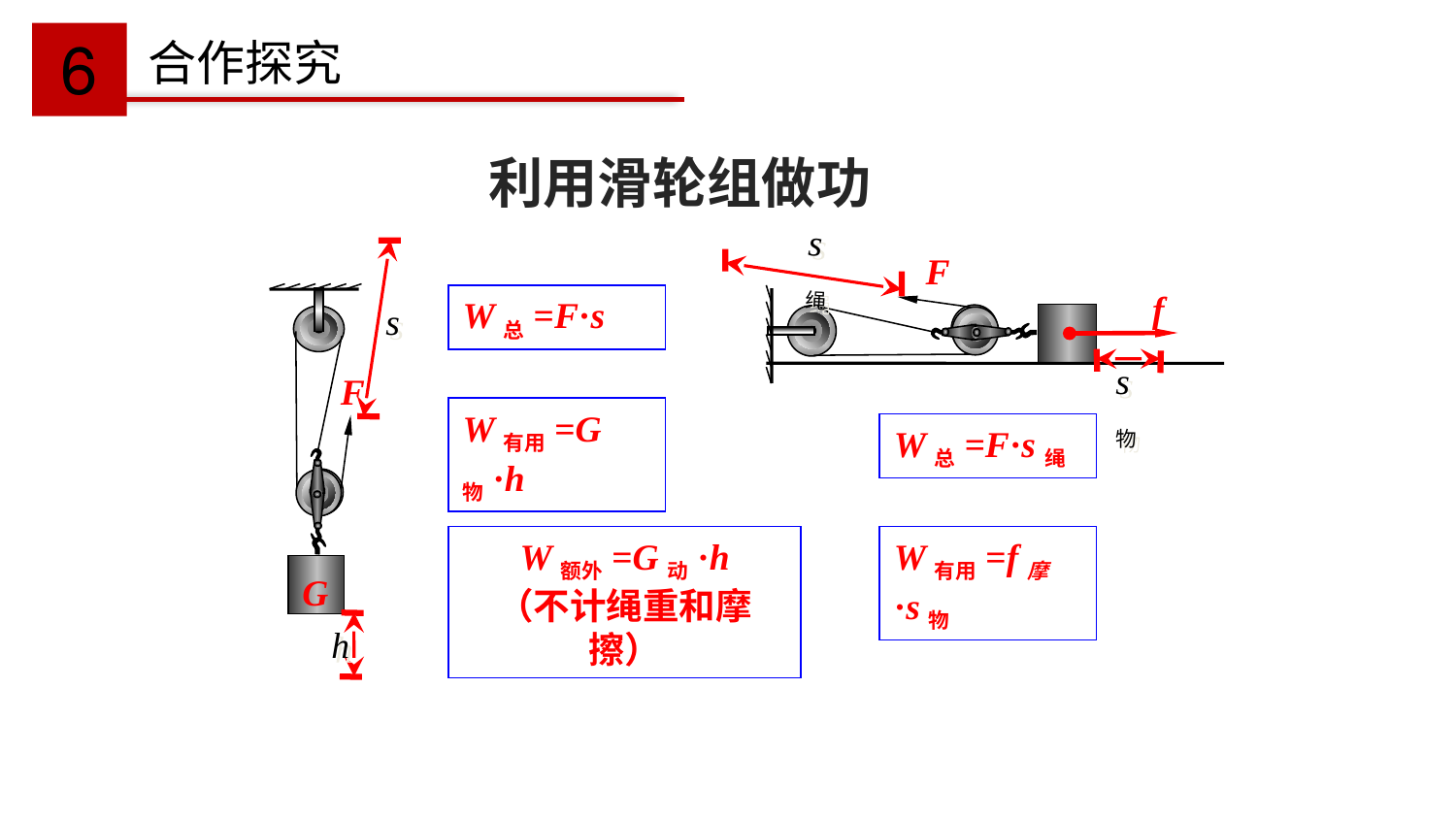

6
合作探究
利用滑轮组做功

s绳

F

f

W总=F·s
s

s物

F

W有用=G物·h
W总=F·s绳

W额外=G动·h
（不计绳重和摩擦）
W有用=f摩 ·s物
G

h